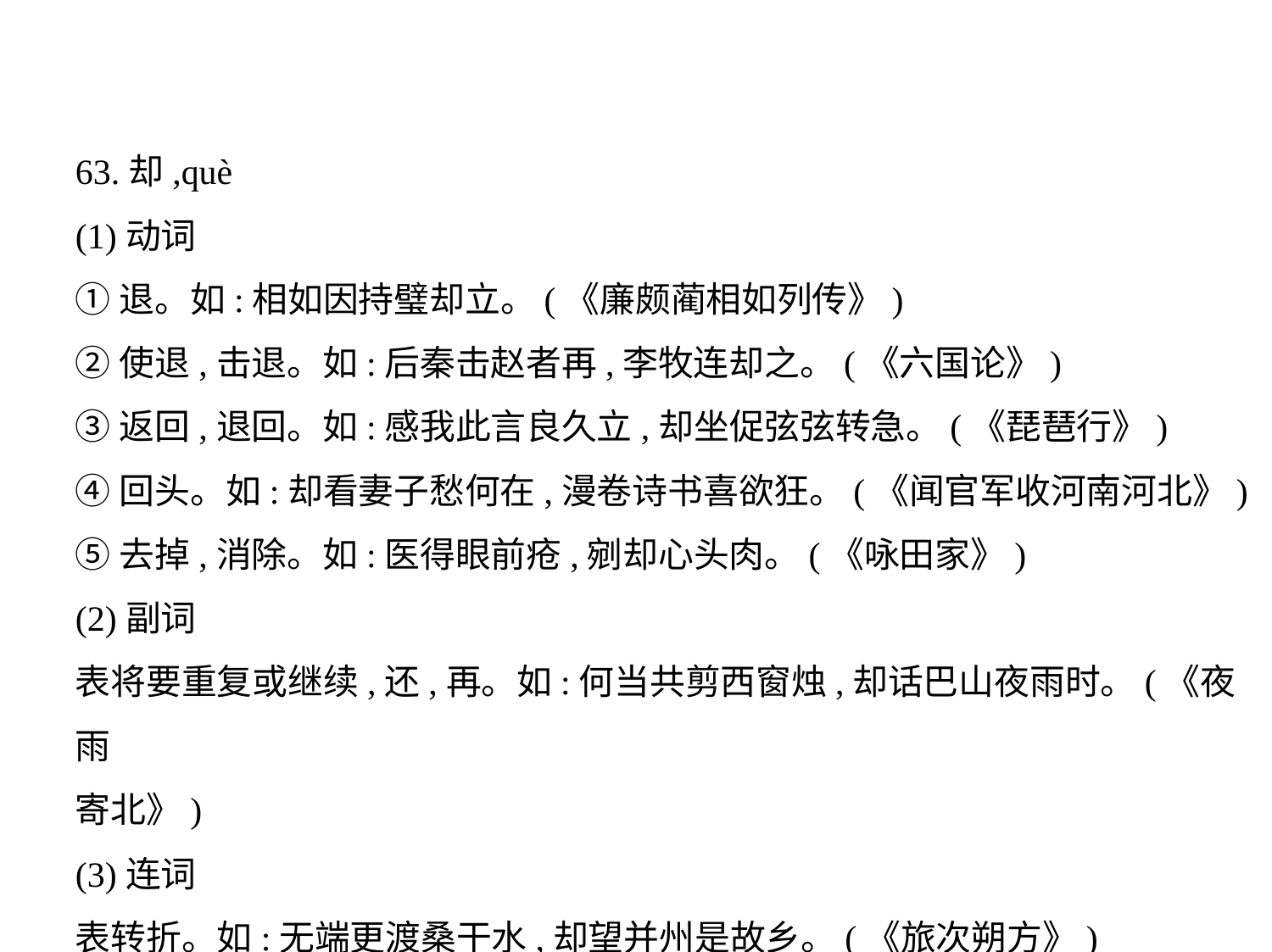

63.却,què
(1)动词
①退。如:相如因持璧却立。(《廉颇蔺相如列传》)
②使退,击退。如:后秦击赵者再,李牧连却之。(《六国论》)
③返回,退回。如:感我此言良久立,却坐促弦弦转急。(《琵琶行》)
④回头。如:却看妻子愁何在,漫卷诗书喜欲狂。(《闻官军收河南河北》)
⑤去掉,消除。如:医得眼前疮,剜却心头肉。(《咏田家》)
(2)副词
表将要重复或继续,还,再。如:何当共剪西窗烛,却话巴山夜雨时。(《夜雨
寄北》)
(3)连词
表转折。如:无端更渡桑干水,却望并州是故乡。(《旅次朔方》)